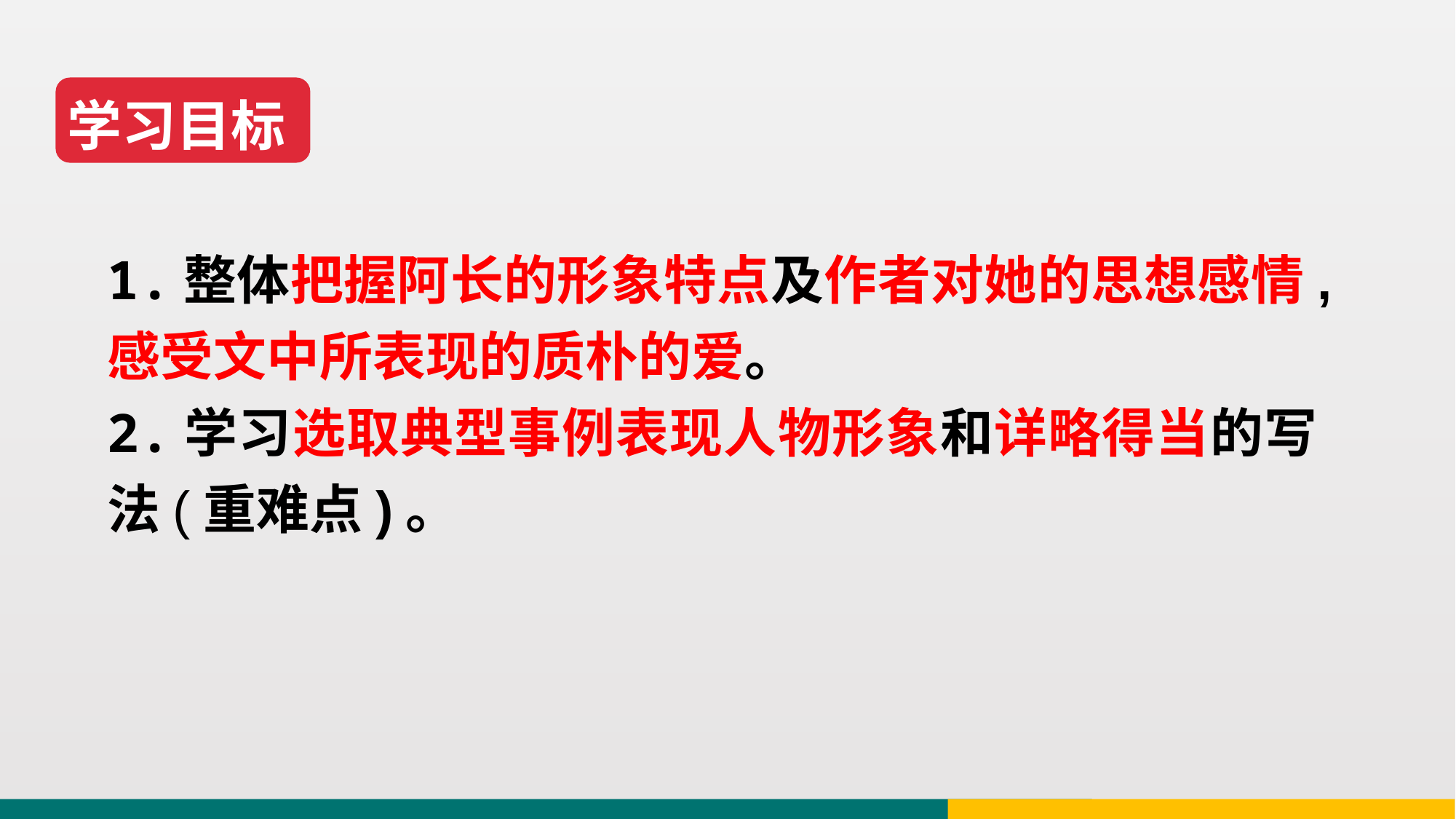

学习目标
1.整体把握阿长的形象特点及作者对她的思想感情,感受文中所表现的质朴的爱。
2.学习选取典型事例表现人物形象和详略得当的写法(重难点)。